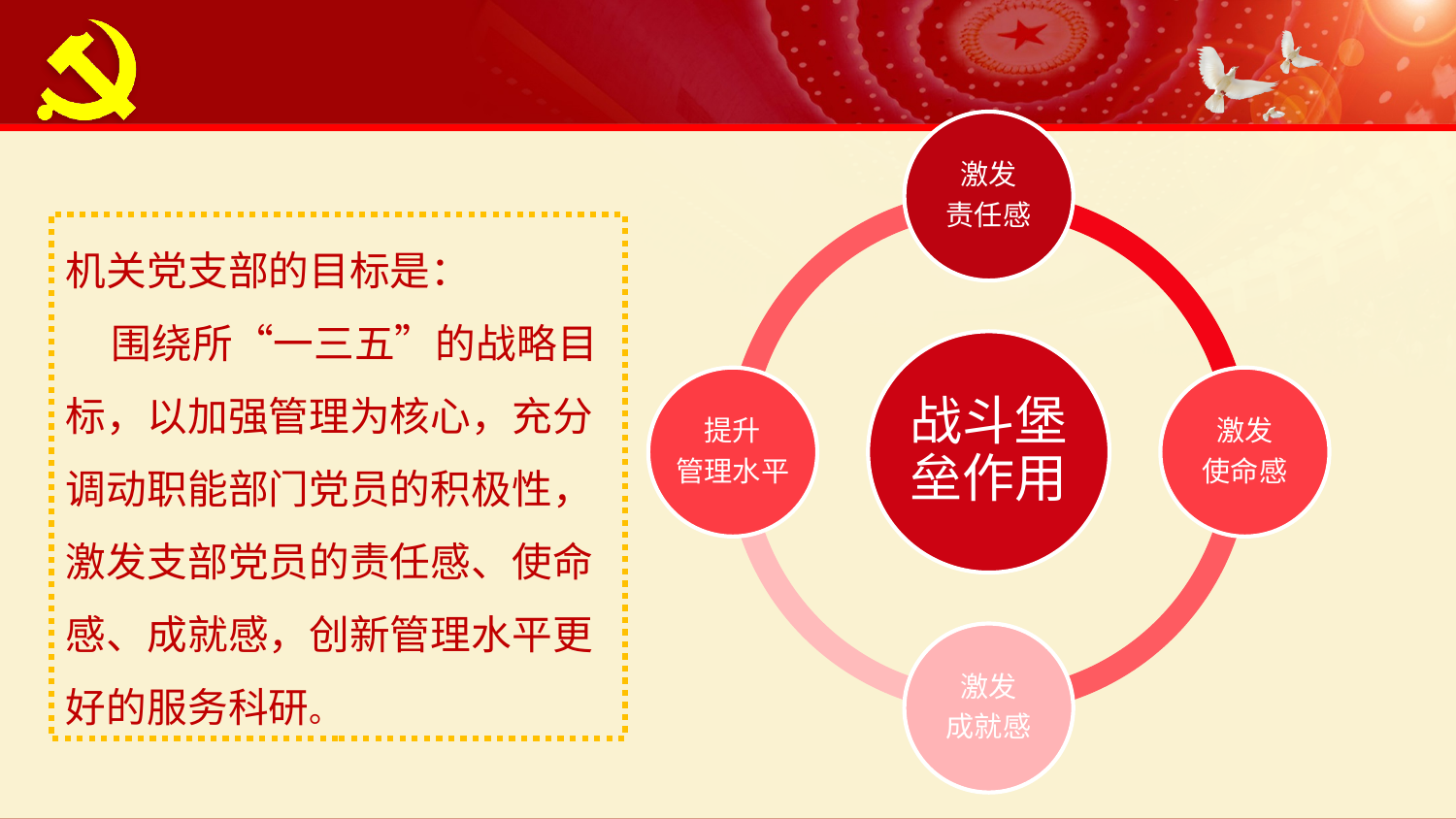

战斗堡垒作用
激发
责任感
激发
使命感
激发
成就感
提升
管理水平
机关党支部的目标是：
    围绕所“一三五”的战略目标，以加强管理为核心，充分调动职能部门党员的积极性，激发支部党员的责任感、使命感、成就感，创新管理水平更好的服务科研。